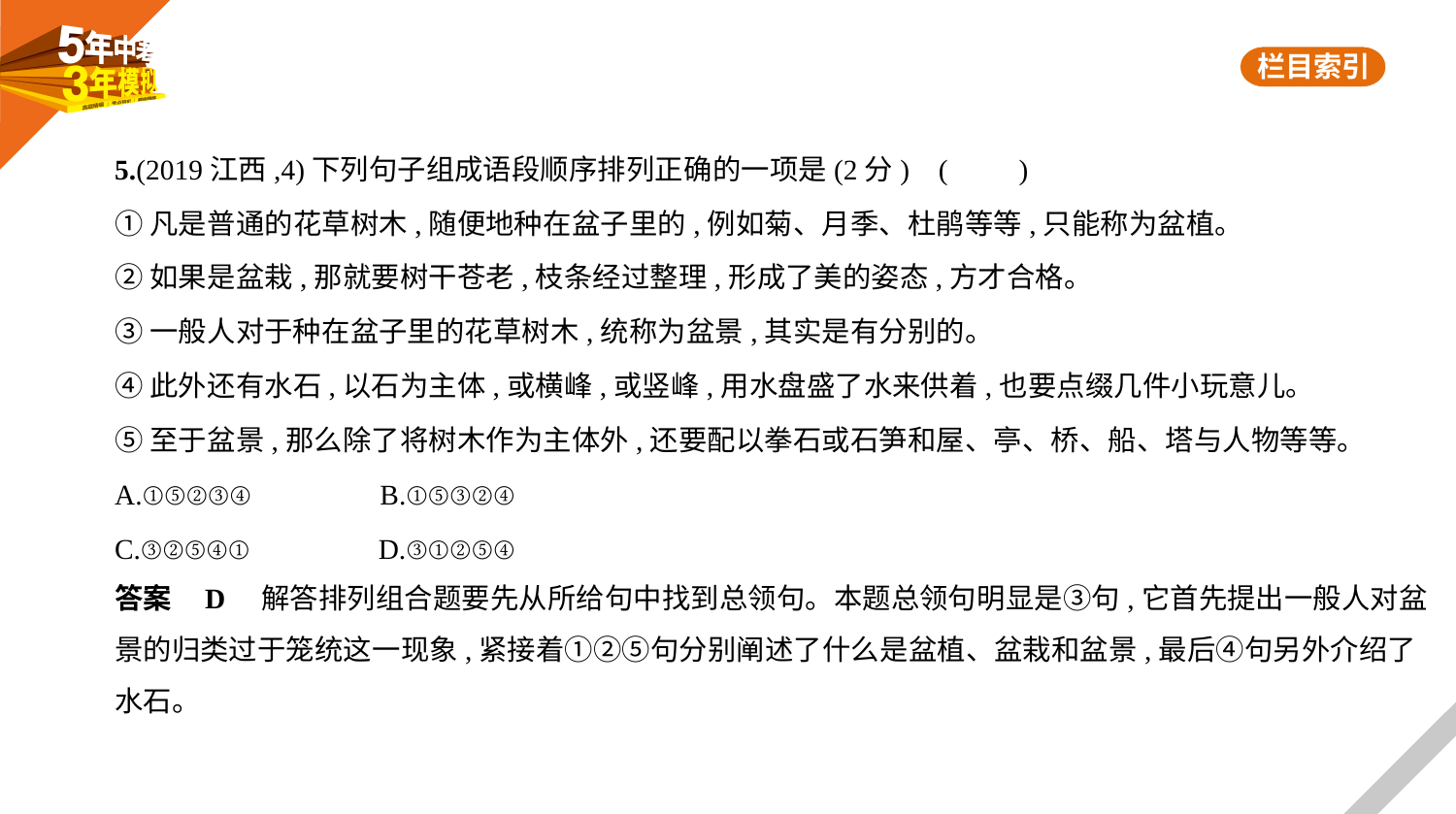

5.(2019江西,4)下列句子组成语段顺序排列正确的一项是(2分) (　　)
①凡是普通的花草树木,随便地种在盆子里的,例如菊、月季、杜鹃等等,只能称为盆植。
②如果是盆栽,那就要树干苍老,枝条经过整理,形成了美的姿态,方才合格。
③一般人对于种在盆子里的花草树木,统称为盆景,其实是有分别的。
④此外还有水石,以石为主体,或横峰,或竖峰,用水盘盛了水来供着,也要点缀几件小玩意儿。
⑤至于盆景,那么除了将树木作为主体外,还要配以拳石或石笋和屋、亭、桥、船、塔与人物等等。
A.①⑤②③④　　　　B.①⑤③②④
C.③②⑤④①　　　　D.③①②⑤④
答案    D    解答排列组合题要先从所给句中找到总领句。本题总领句明显是③句,它首先提出一般人对盆
景的归类过于笼统这一现象,紧接着①②⑤句分别阐述了什么是盆植、盆栽和盆景,最后④句另外介绍了
水石。